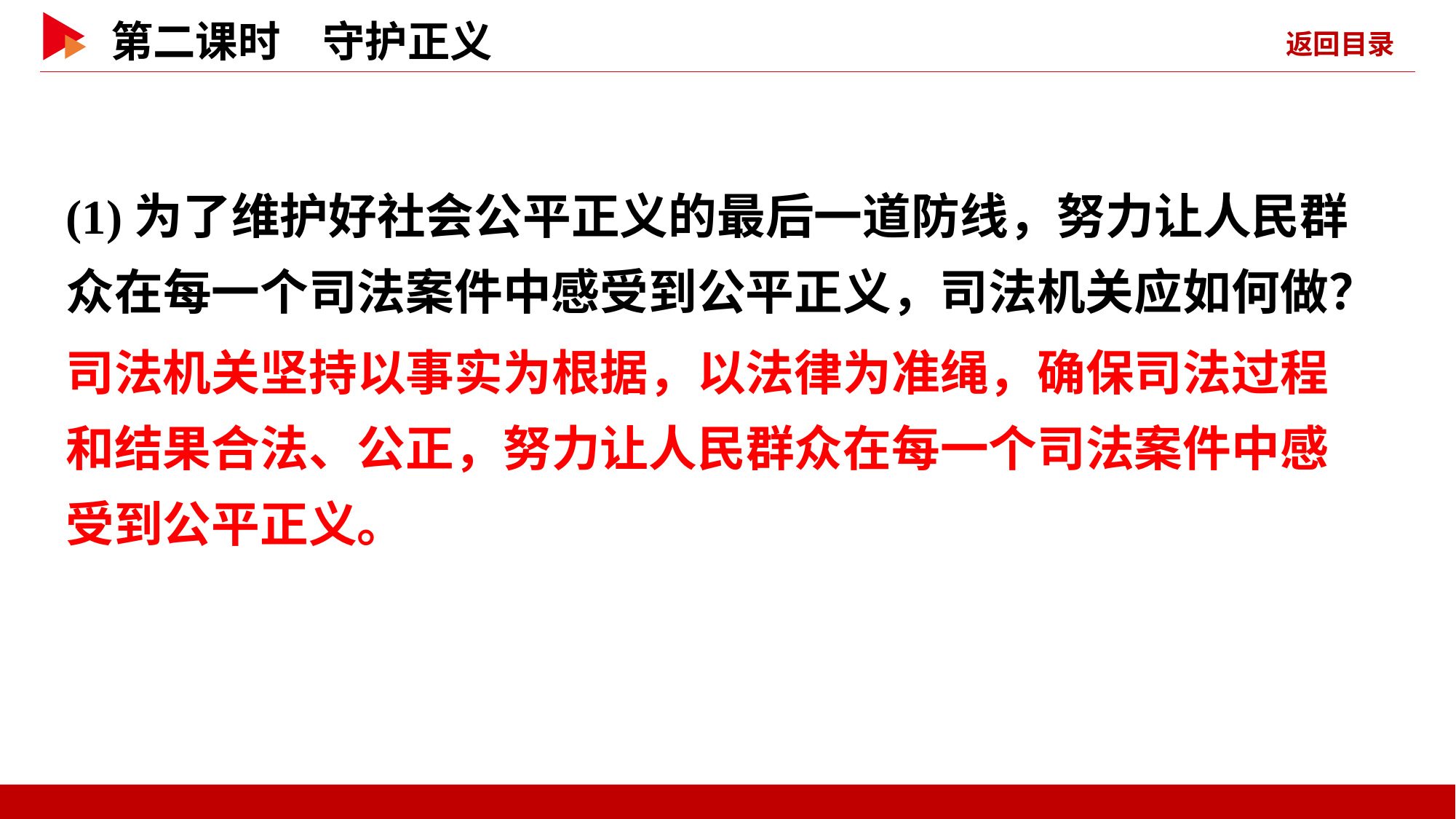

(1)为了维护好社会公平正义的最后一道防线，努力让人民群众在每一个司法案件中感受到公平正义，司法机关应如何做？
司法机关坚持以事实为根据，以法律为准绳，确保司法过程和结果合法、公正，努力让人民群众在每一个司法案件中感受到公平正义。